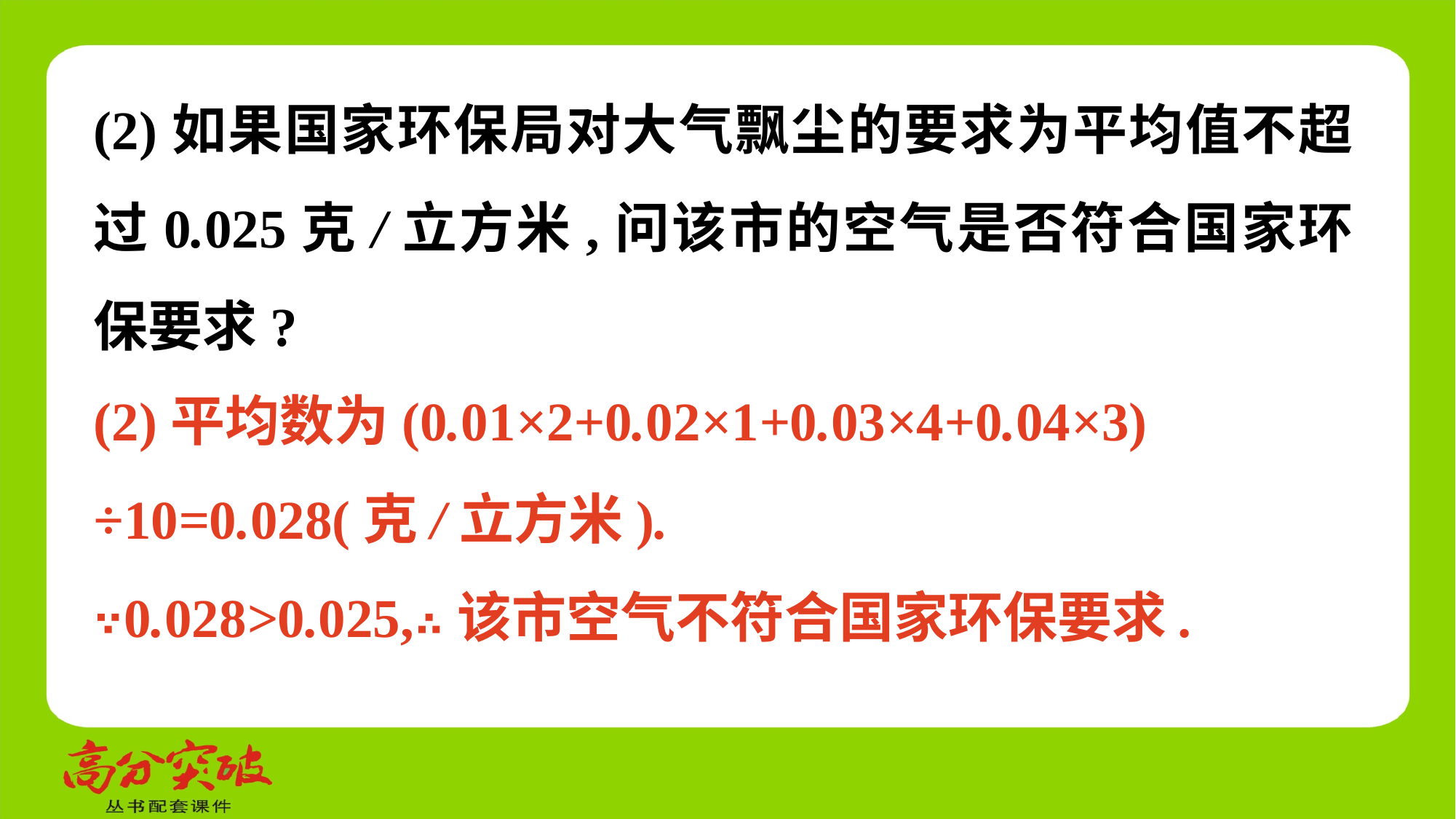

(2)如果国家环保局对大气飘尘的要求为平均值不超过0.025克/立方米,问该市的空气是否符合国家环保要求?
(2)平均数为(0.01×2+0.02×1+0.03×4+0.04×3)
÷10=0.028(克/立方米).
∵0.028>0.025,∴该市空气不符合国家环保要求.